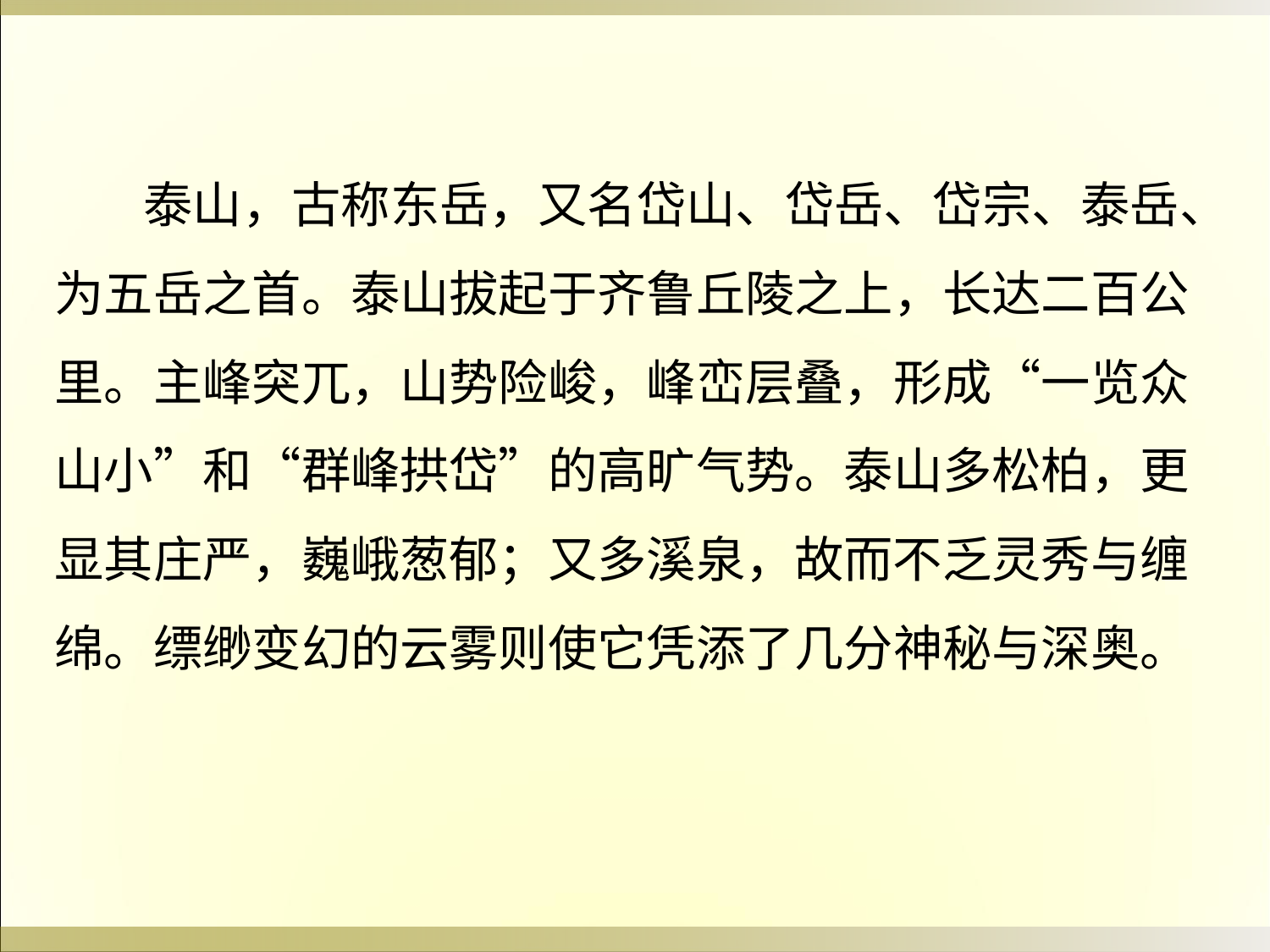

泰山，古称东岳，又名岱山、岱岳、岱宗、泰岳、为五岳之首。泰山拔起于齐鲁丘陵之上，长达二百公里。主峰突兀，山势险峻，峰峦层叠，形成“一览众山小”和“群峰拱岱”的高旷气势。泰山多松柏，更显其庄严，巍峨葱郁；又多溪泉，故而不乏灵秀与缠绵。缥缈变幻的云雾则使它凭添了几分神秘与深奥。